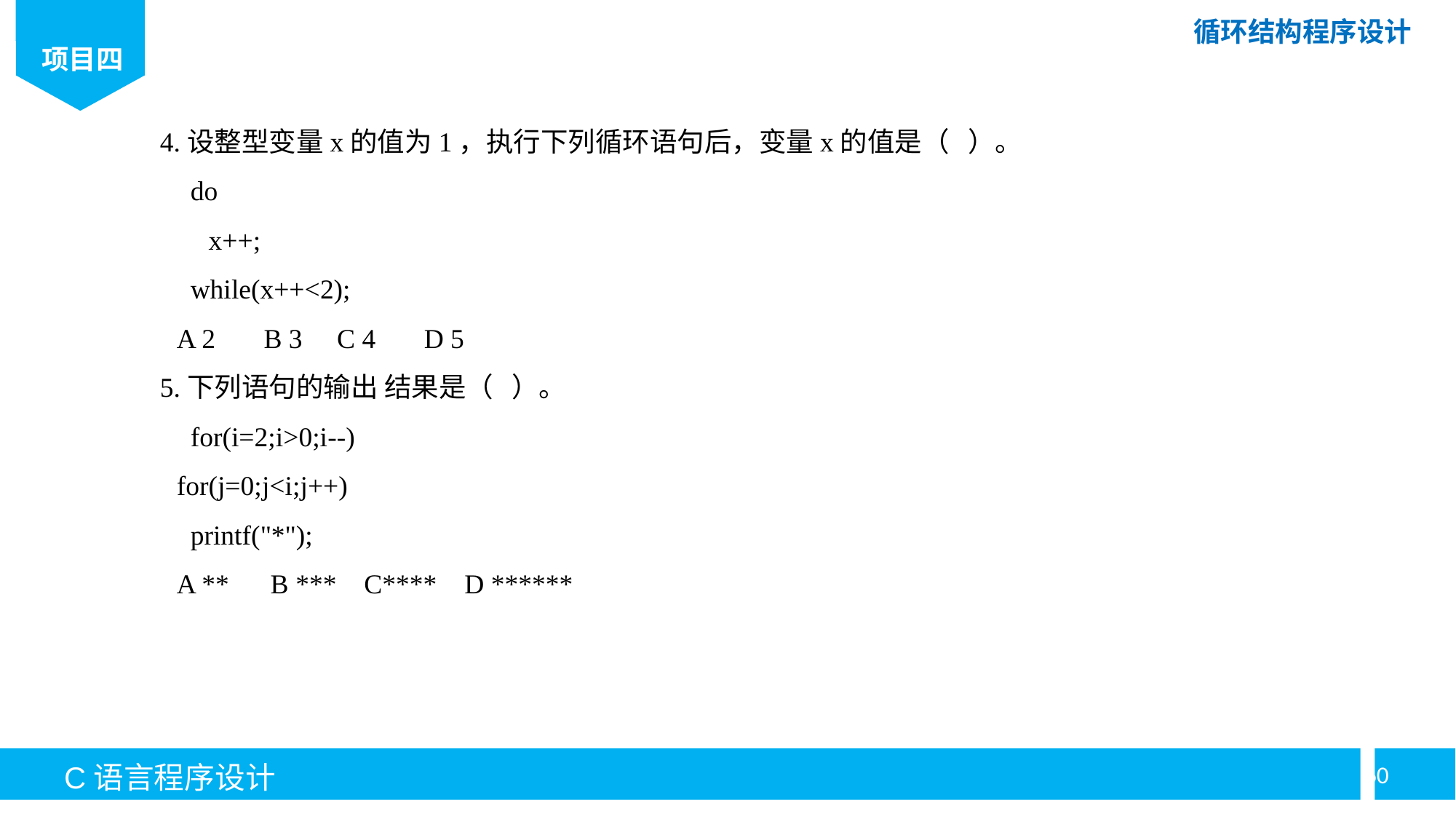

4.设整型变量x的值为1，执行下列循环语句后，变量x的值是（   ）。
  do
x++;
  while(x++<2);
A 2       B 3     C 4       D 5
5.下列语句的输出 结果是（   ）。
  for(i=2;i>0;i--)
for(j=0;j<i;j++)
  printf("*");
A **      B ***    C****    D ******